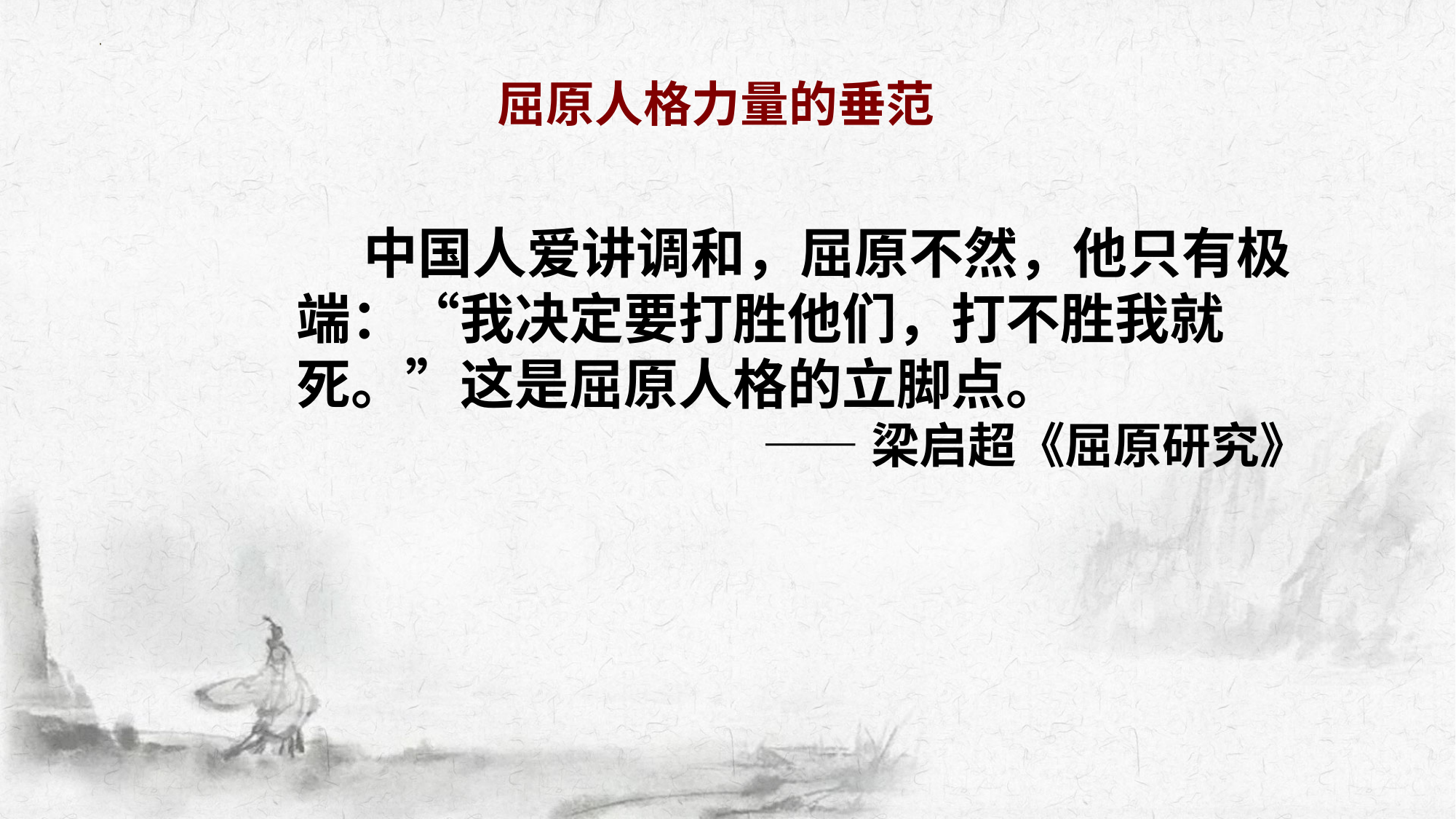

屈原人格力量的垂范

     中国人爱讲调和，屈原不然，他只有极端：“我决定要打胜他们，打不胜我就死。”这是屈原人格的立脚点。
——梁启超《屈原研究》